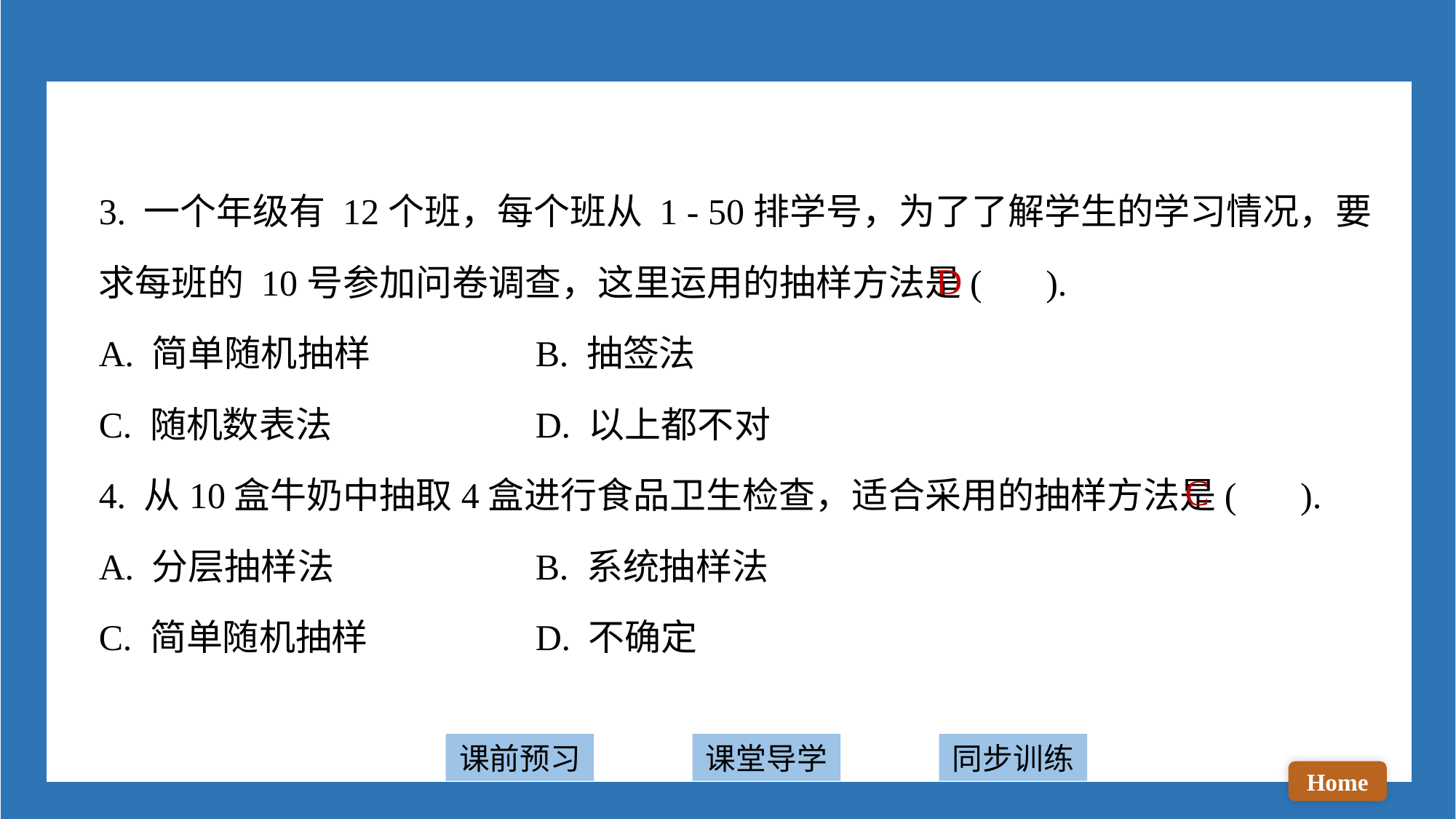

3. 一个年级有 12个班，每个班从 1 - 50排学号，为了了解学生的学习情况，要求每班的 10号参加问卷调查，这里运用的抽样方法是(       ).
A. 简单随机抽样 		B. 抽签法
C. 随机数表法 		D. 以上都不对
4. 从10盒牛奶中抽取4盒进行食品卫生检查，适合采用的抽样方法是(       ).
A. 分层抽样法 		B. 系统抽样法
C. 简单随机抽样 		D. 不确定
D
C